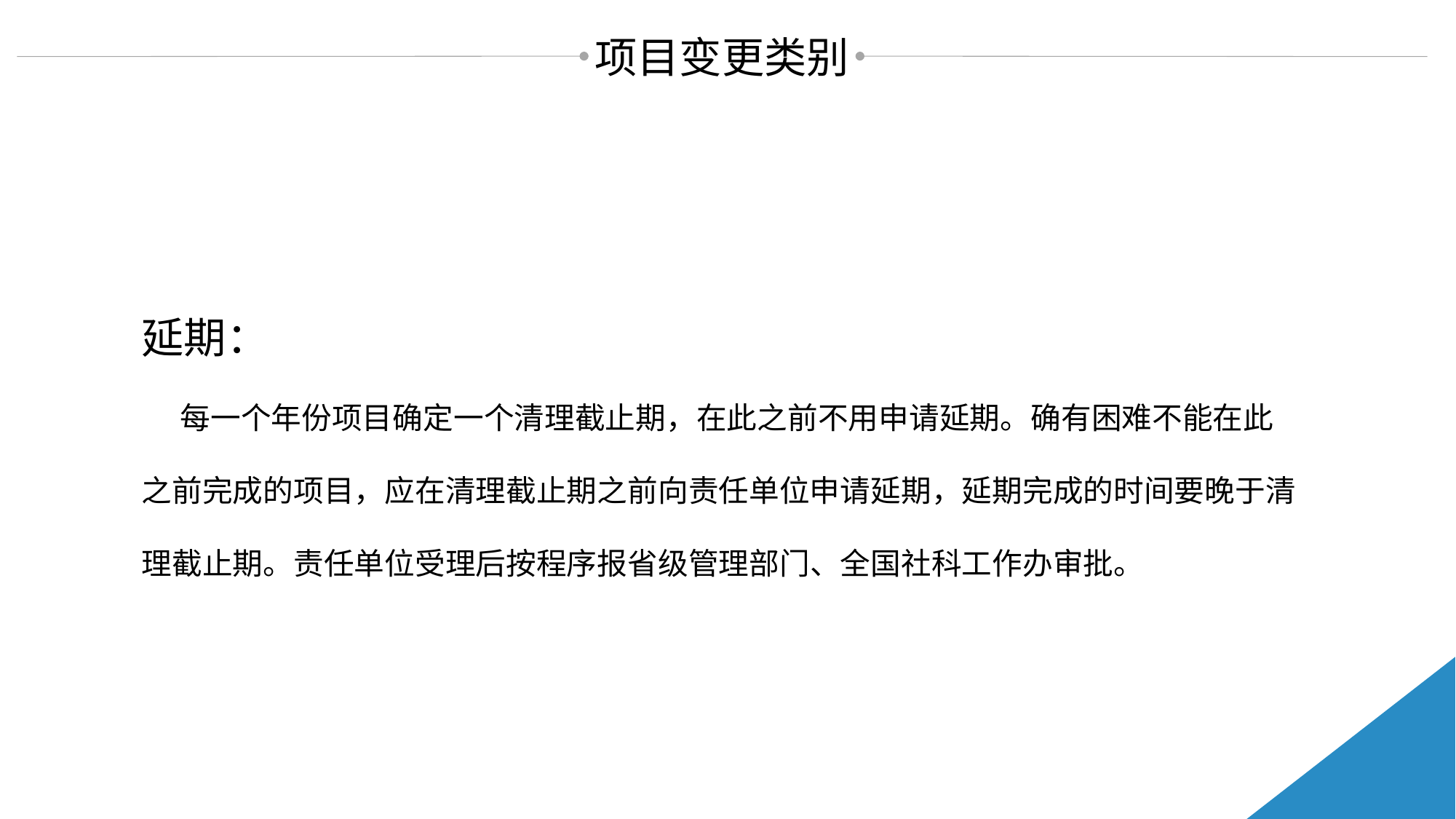

项目变更类别
延期：
每一个年份项目确定一个清理截止期，在此之前不用申请延期。确有困难不能在此之前完成的项目，应在清理截止期之前向责任单位申请延期，延期完成的时间要晚于清理截止期。责任单位受理后按程序报省级管理部门、全国社科工作办审批。